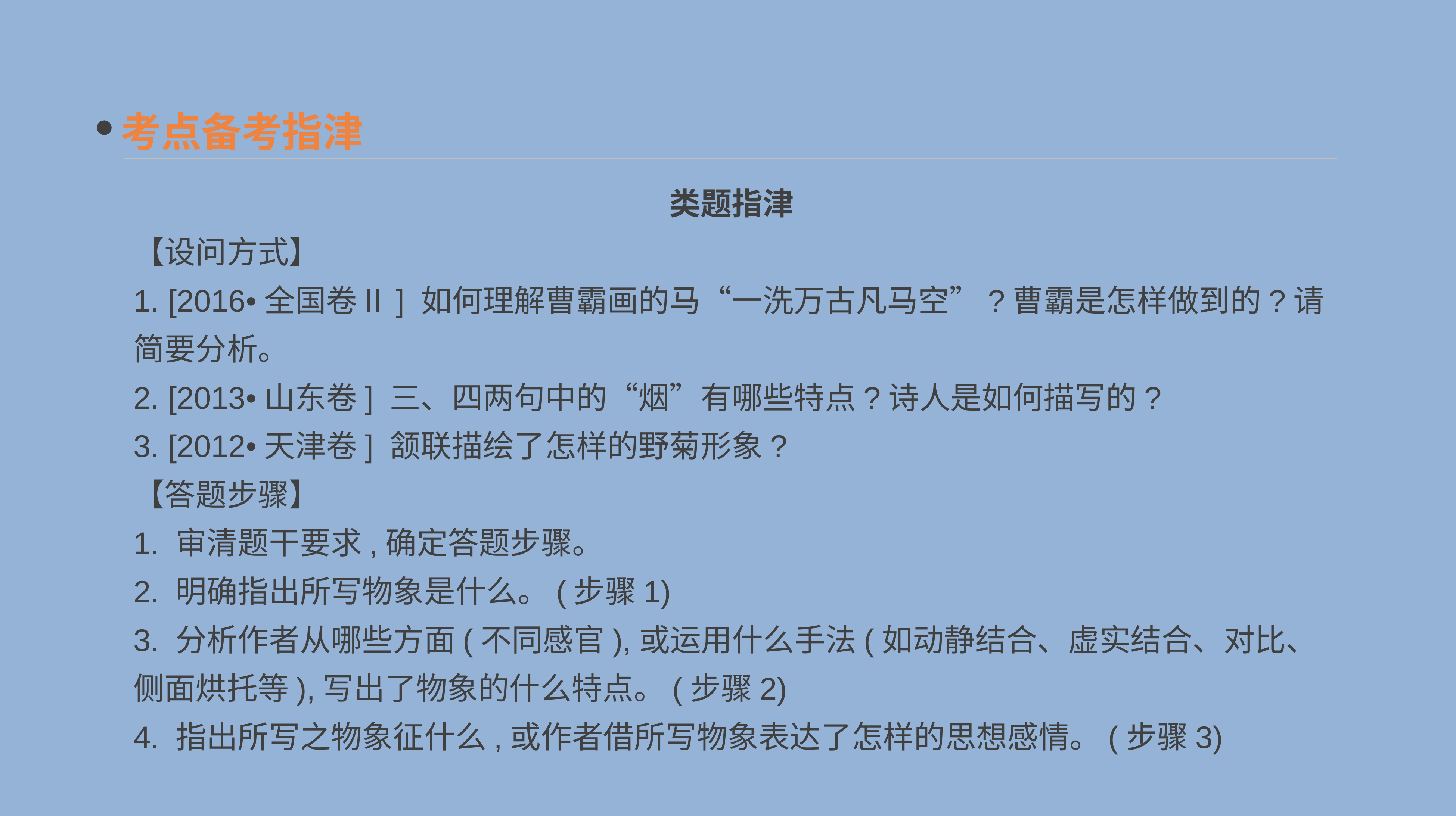

考点备考指津

　类题指津
【设问方式】
1. [2016•全国卷Ⅱ] 如何理解曹霸画的马“一洗万古凡马空”?曹霸是怎样做到的?请简要分析。
2. [2013•山东卷] 三、四两句中的“烟”有哪些特点?诗人是如何描写的?
3. [2012•天津卷] 颔联描绘了怎样的野菊形象?
【答题步骤】
1. 审清题干要求,确定答题步骤。
2. 明确指出所写物象是什么。(步骤1)
3. 分析作者从哪些方面(不同感官),或运用什么手法(如动静结合、虚实结合、对比、侧面烘托等),写出了物象的什么特点。(步骤2)
4. 指出所写之物象征什么,或作者借所写物象表达了怎样的思想感情。(步骤3)